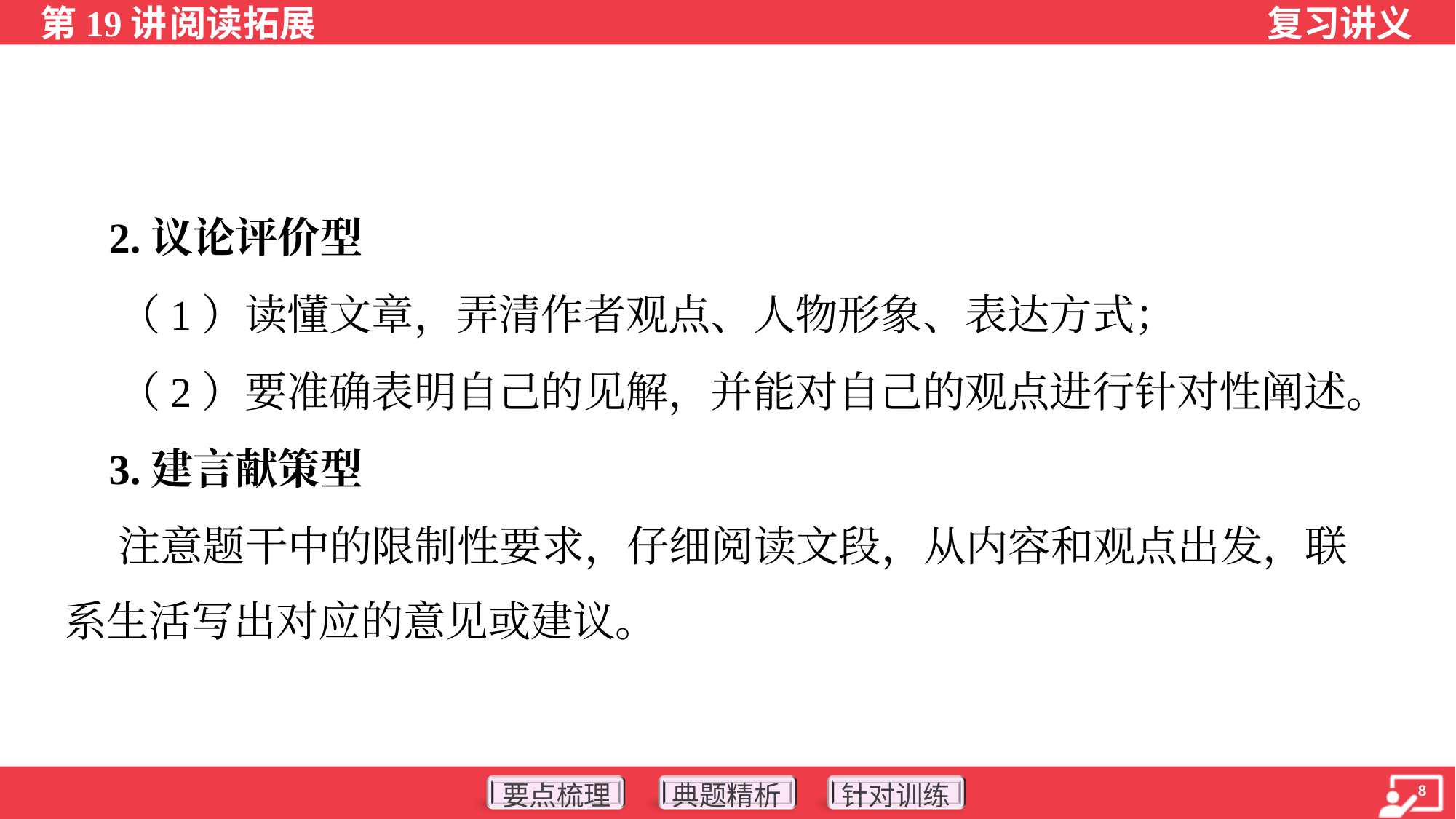

2.议论评价型
    （1）读懂文章，弄清作者观点、人物形象、表达方式；
    （2）要准确表明自己的见解，并能对自己的观点进行针对性阐述。
    3.建言献策型
    注意题干中的限制性要求，仔细阅读文段，从内容和观点出发，联
系生活写出对应的意见或建议。